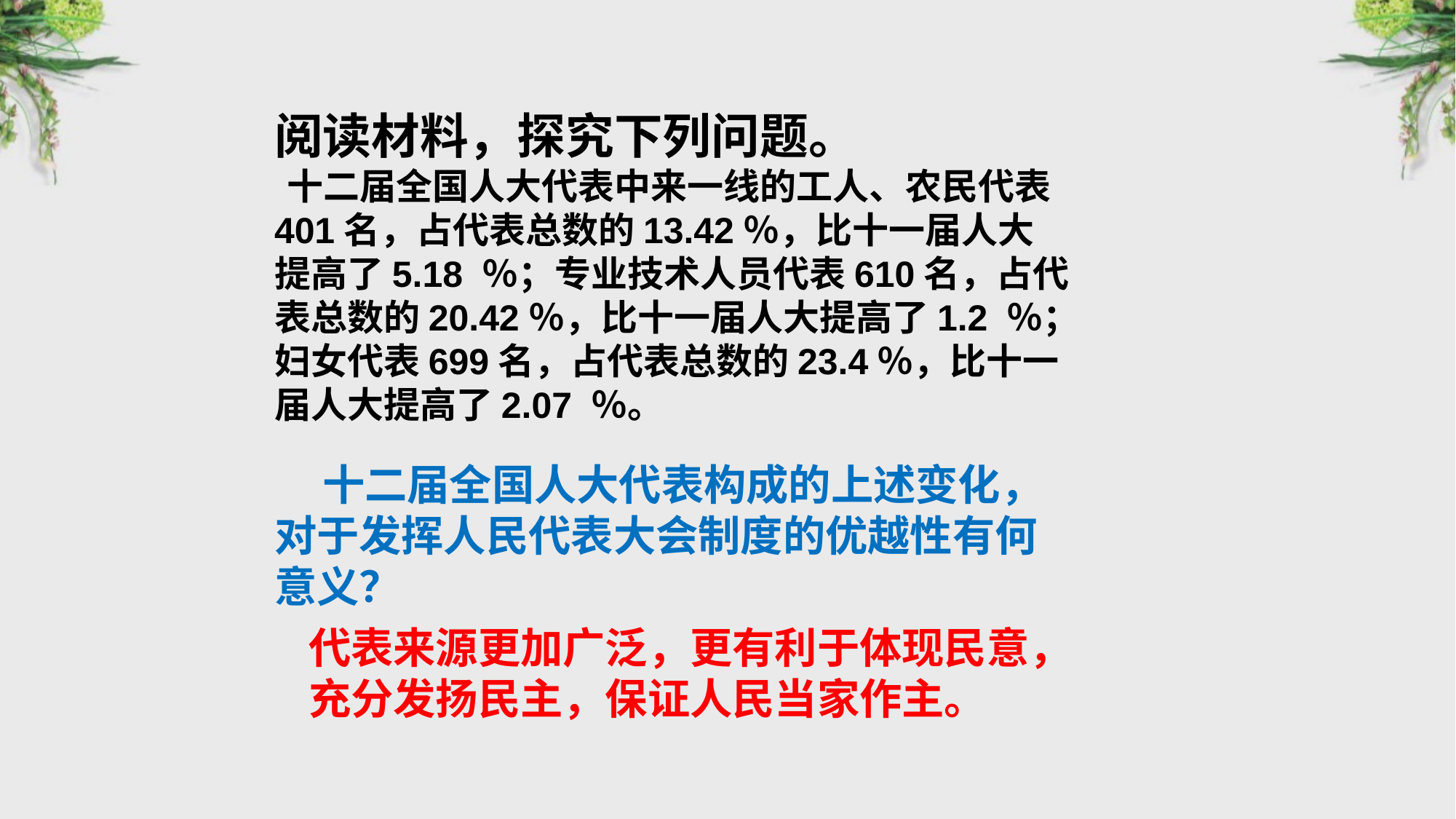

阅读材料，探究下列问题。
 十二届全国人大代表中来一线的工人、农民代表401名，占代表总数的13.42％，比十一届人大提高了5.18 ％；专业技术人员代表610名，占代表总数的20.42％，比十一届人大提高了1.2 ％；妇女代表699名，占代表总数的23.4％，比十一届人大提高了2.07 ％。

    十二届全国人大代表构成的上述变化，对于发挥人民代表大会制度的优越性有何意义？
代表来源更加广泛，更有利于体现民意，充分发扬民主，保证人民当家作主。